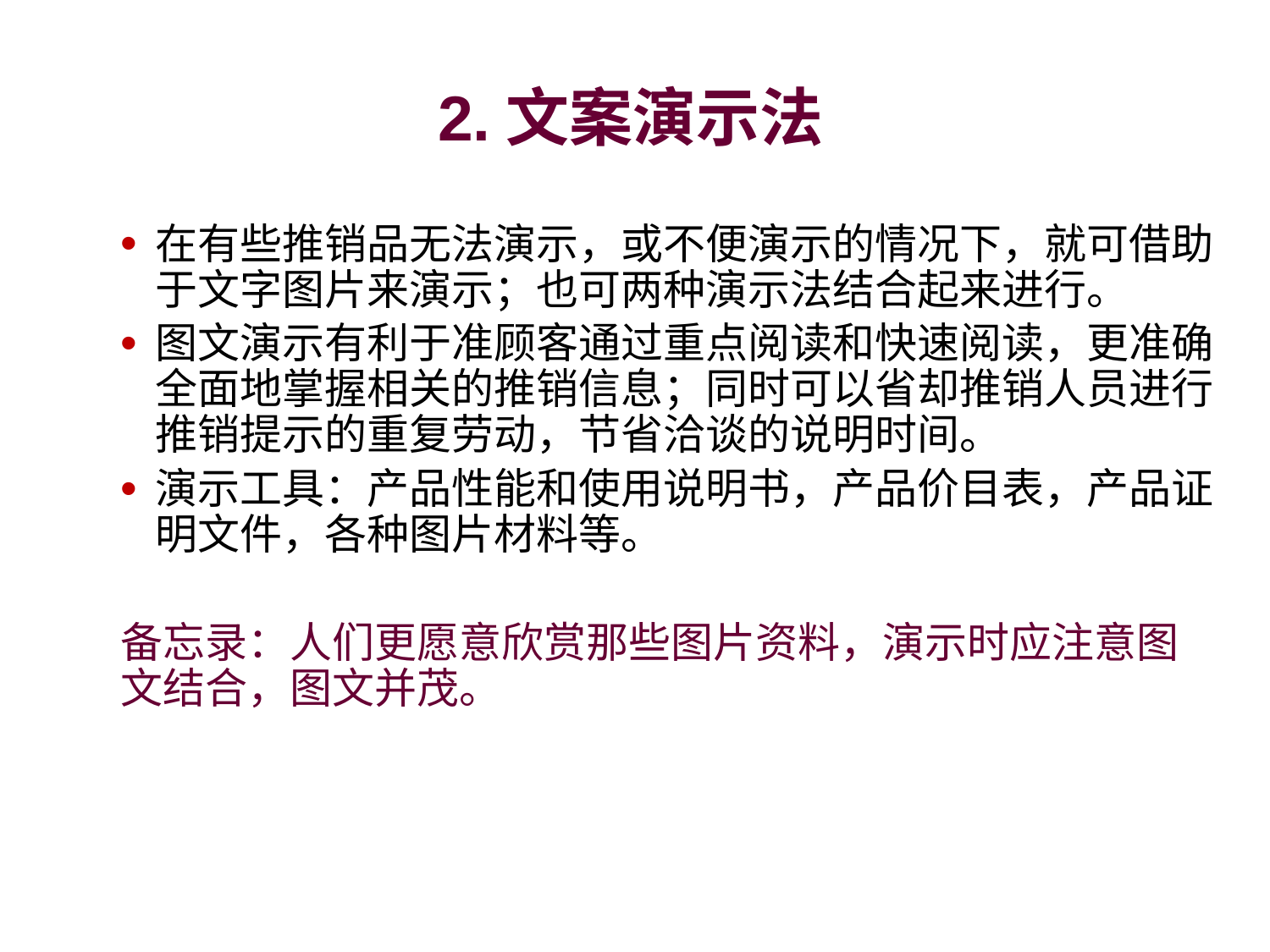

# 2.文案演示法
在有些推销品无法演示，或不便演示的情况下，就可借助于文字图片来演示；也可两种演示法结合起来进行。
图文演示有利于准顾客通过重点阅读和快速阅读，更准确全面地掌握相关的推销信息；同时可以省却推销人员进行推销提示的重复劳动，节省洽谈的说明时间。
演示工具：产品性能和使用说明书，产品价目表，产品证明文件，各种图片材料等。

备忘录：人们更愿意欣赏那些图片资料，演示时应注意图文结合，图文并茂。